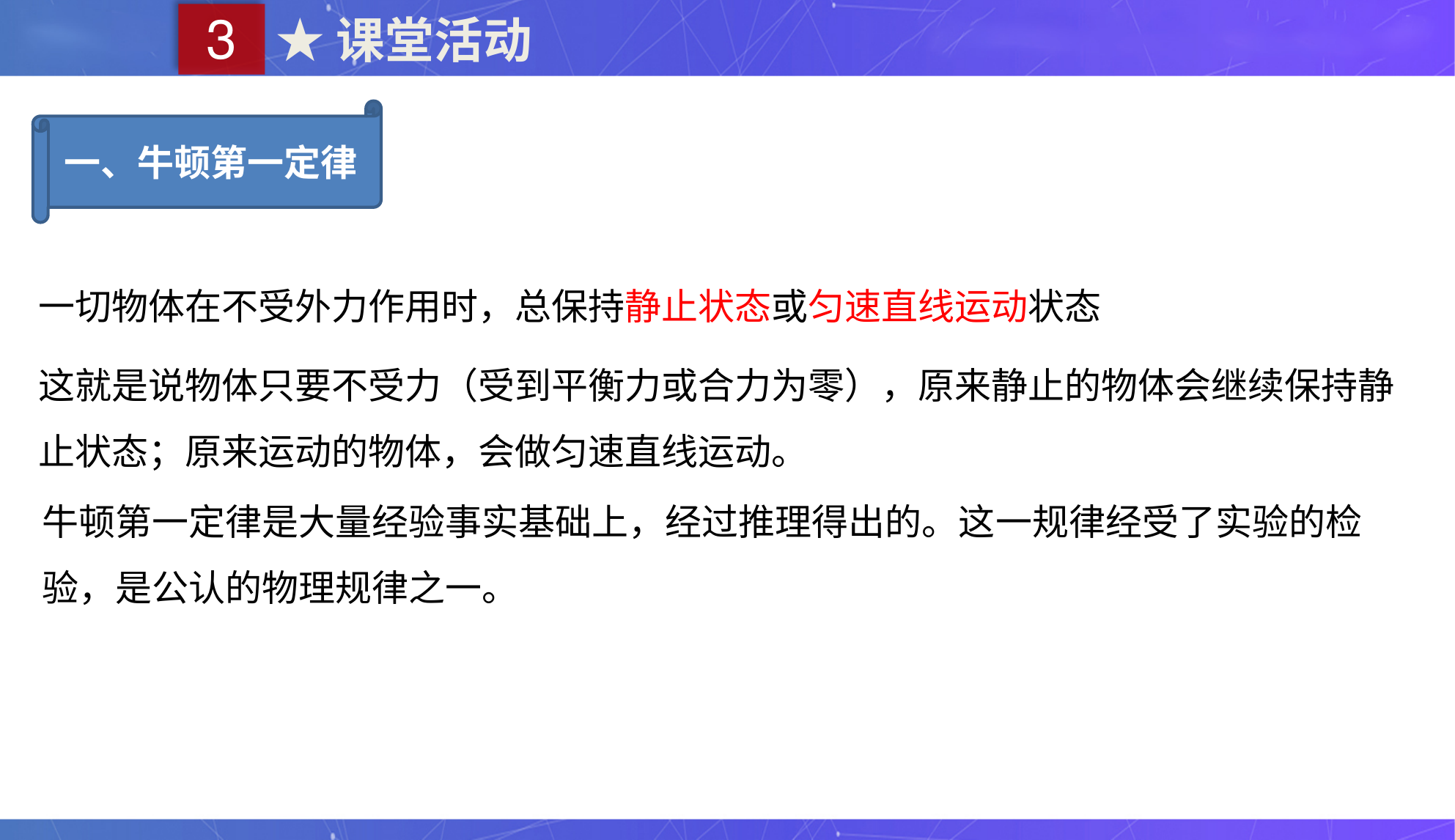

3
★课堂活动
一、牛顿第一定律
一切物体在不受外力作用时，总保持静止状态或匀速直线运动状态
这就是说物体只要不受力（受到平衡力或合力为零），原来静止的物体会继续保持静止状态；原来运动的物体，会做匀速直线运动。
牛顿第一定律是大量经验事实基础上，经过推理得出的。这一规律经受了实验的检验，是公认的物理规律之一。